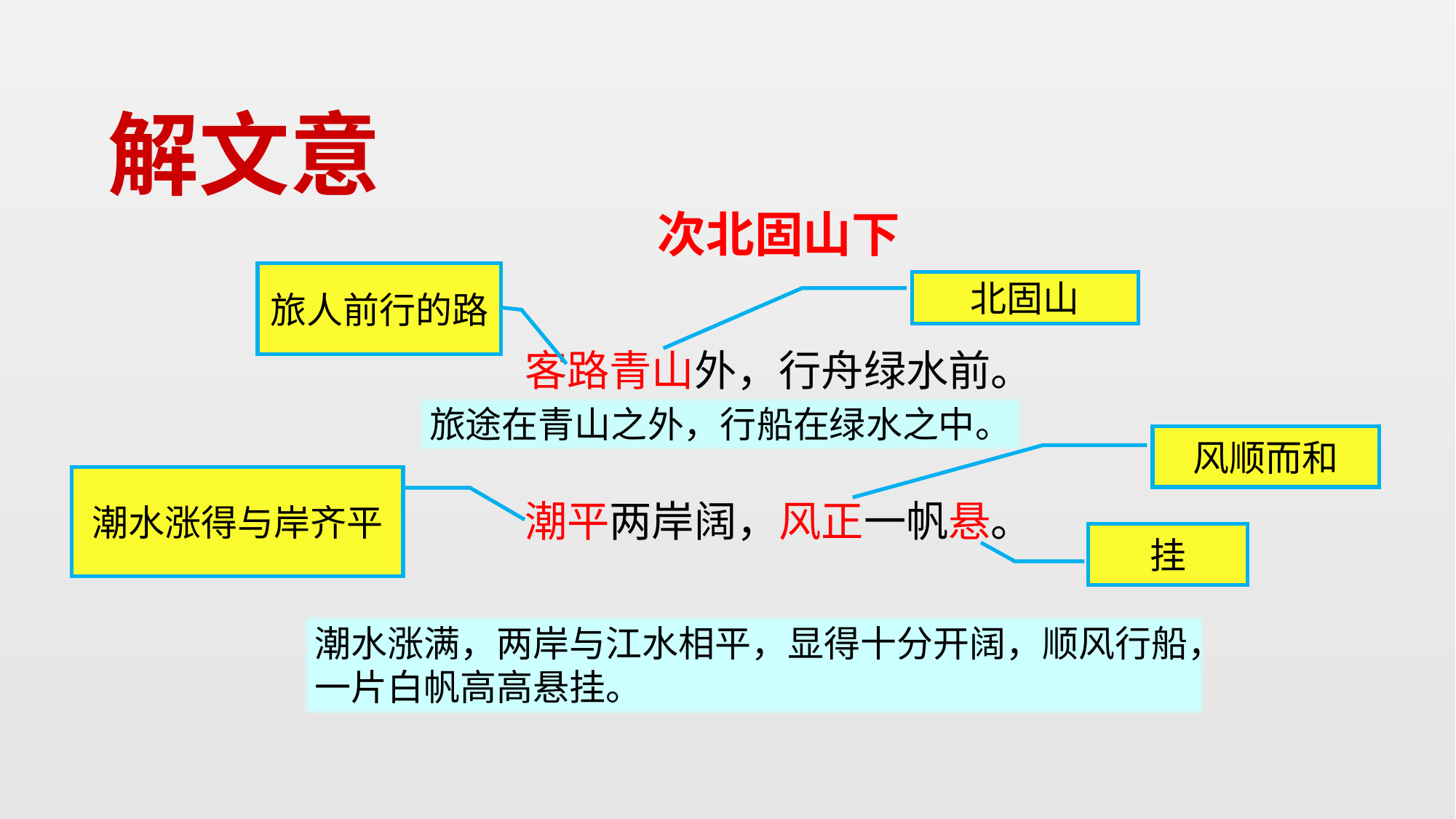

解文意
次北固山下
客路青山外，行舟绿水前。
潮平两岸阔，风正一帆悬。
旅人前行的路
北固山
旅途在青山之外，行船在绿水之中。
风顺而和
潮水涨得与岸齐平
挂
潮水涨满，两岸与江水相平，显得十分开阔，顺风行船，一片白帆高高悬挂。